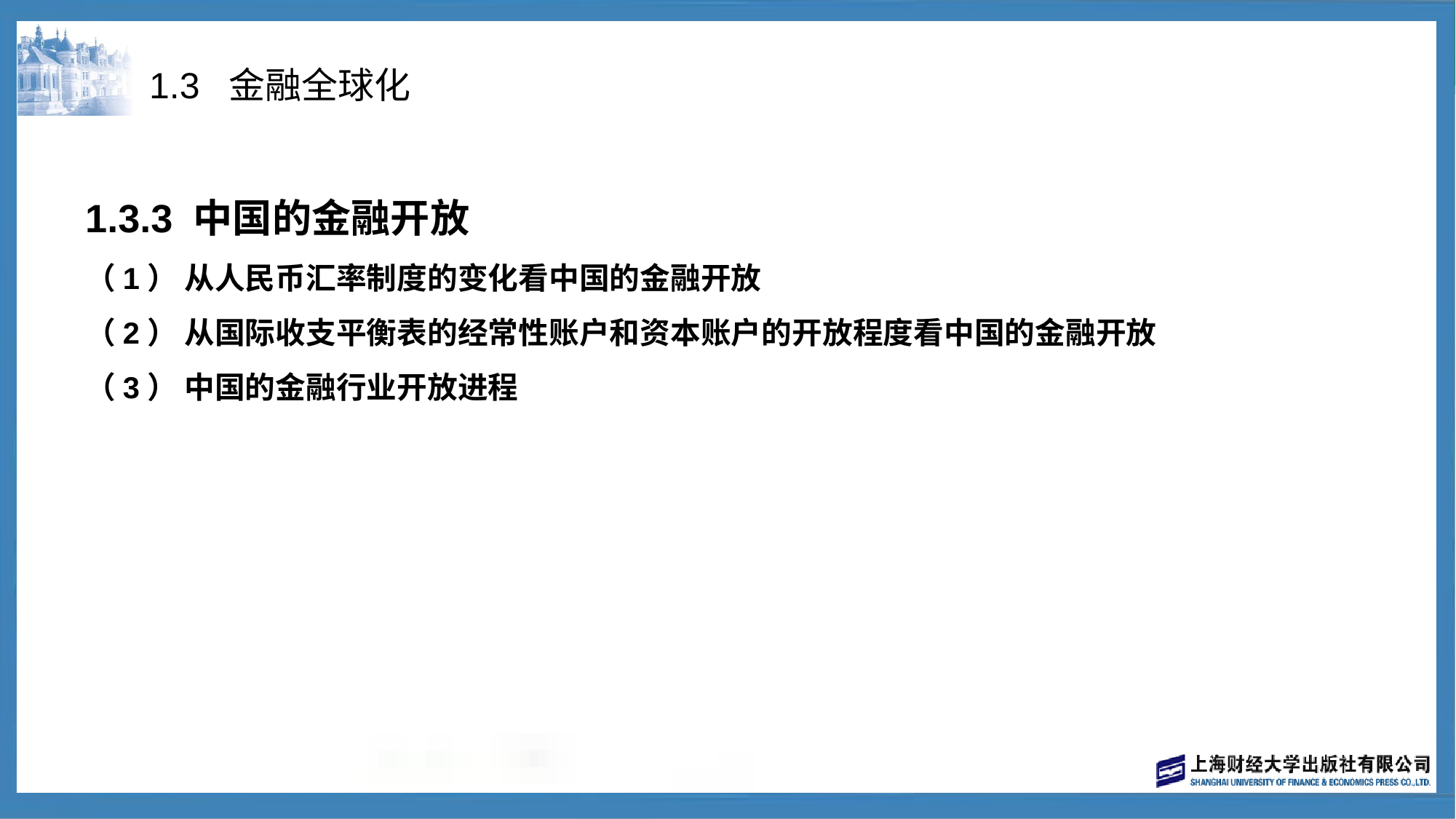

# 1.3  金融全球化
1.3.3 中国的金融开放
（1） 从人民币汇率制度的变化看中国的金融开放
（2） 从国际收支平衡表的经常性账户和资本账户的开放程度看中国的金融开放
（3） 中国的金融行业开放进程